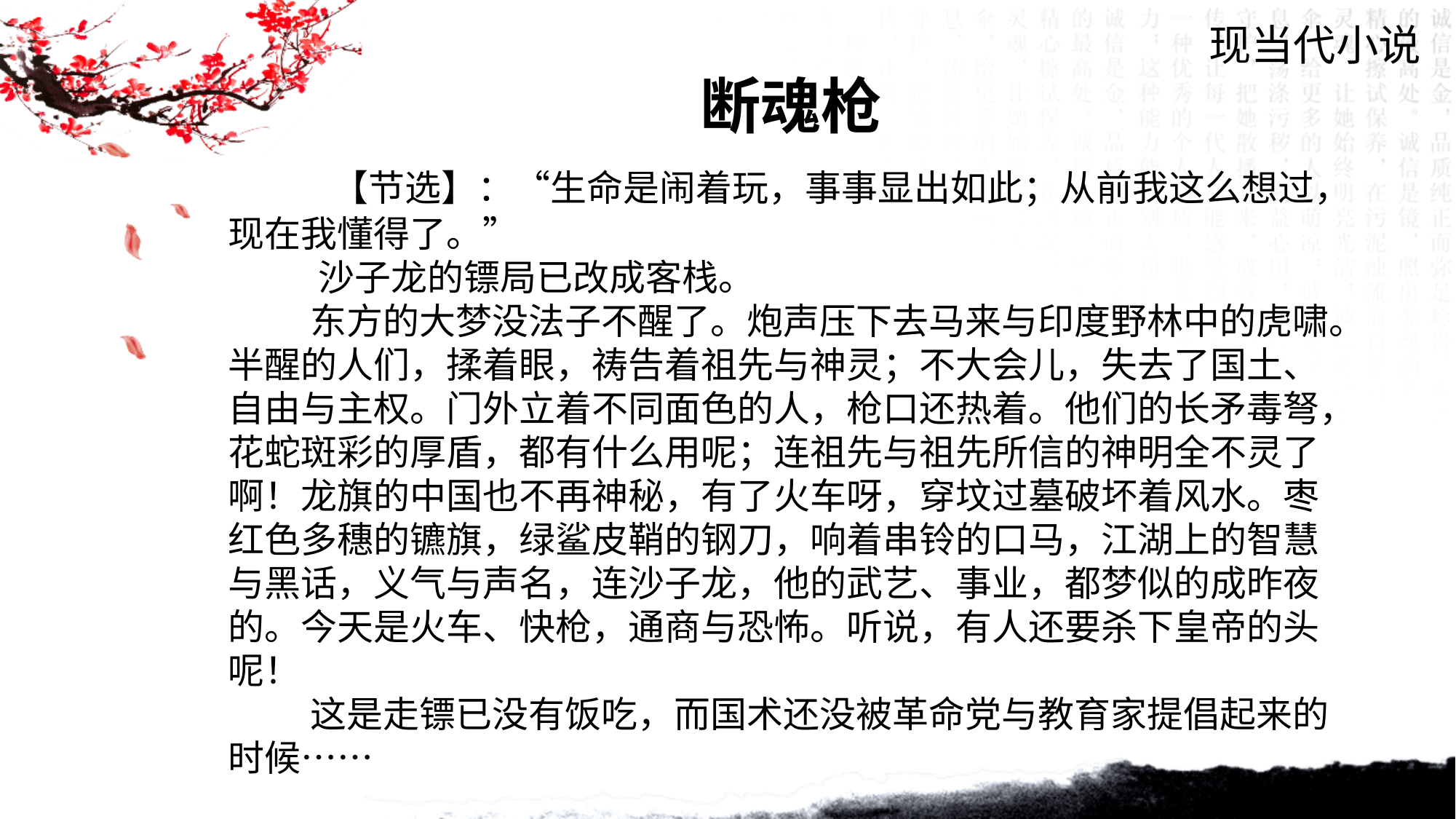

现当代小说
断魂枪
          【节选】：“生命是闹着玩，事事显出如此；从前我这么想过，现在我懂得了。”
          沙子龙的镖局已改成客栈。
         东方的大梦没法子不醒了。炮声压下去马来与印度野林中的虎啸。半醒的人们，揉着眼，祷告着祖先与神灵；不大会儿，失去了国土、自由与主权。门外立着不同面色的人，枪口还热着。他们的长矛毒弩，花蛇斑彩的厚盾，都有什么用呢；连祖先与祖先所信的神明全不灵了啊！龙旗的中国也不再神秘，有了火车呀，穿坟过墓破坏着风水。枣红色多穗的镳旗，绿鲨皮鞘的钢刀，响着串铃的口马，江湖上的智慧与黑话，义气与声名，连沙子龙，他的武艺、事业，都梦似的成昨夜的。今天是火车、快枪，通商与恐怖。听说，有人还要杀下皇帝的头呢！
         这是走镖已没有饭吃，而国术还没被革命党与教育家提倡起来的时候……